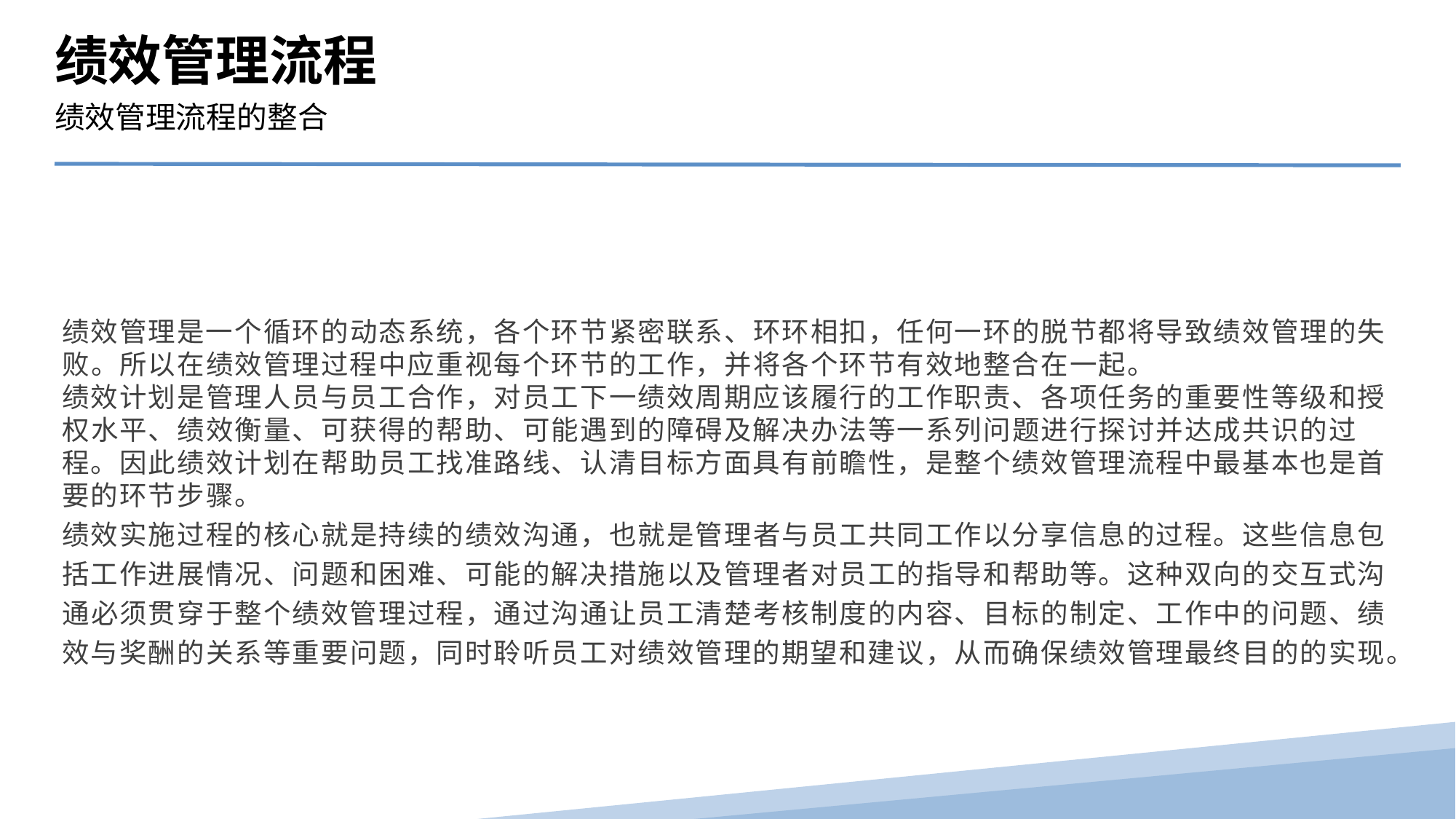

绩效管理流程
绩效管理流程的整合
绩效管理是一个循环的动态系统，各个环节紧密联系、环环相扣，任何一环的脱节都将导致绩效管理的失败。所以在绩效管理过程中应重视每个环节的工作，并将各个环节有效地整合在一起。
绩效计划是管理人员与员工合作，对员工下一绩效周期应该履行的工作职责、各项任务的重要性等级和授权水平、绩效衡量、可获得的帮助、可能遇到的障碍及解决办法等一系列问题进行探讨并达成共识的过程。因此绩效计划在帮助员工找准路线、认清目标方面具有前瞻性，是整个绩效管理流程中最基本也是首要的环节步骤。
绩效实施过程的核心就是持续的绩效沟通，也就是管理者与员工共同工作以分享信息的过程。这些信息包括工作进展情况、问题和困难、可能的解决措施以及管理者对员工的指导和帮助等。这种双向的交互式沟通必须贯穿于整个绩效管理过程，通过沟通让员工清楚考核制度的内容、目标的制定、工作中的问题、绩效与奖酬的关系等重要问题，同时聆听员工对绩效管理的期望和建议，从而确保绩效管理最终目的的实现。